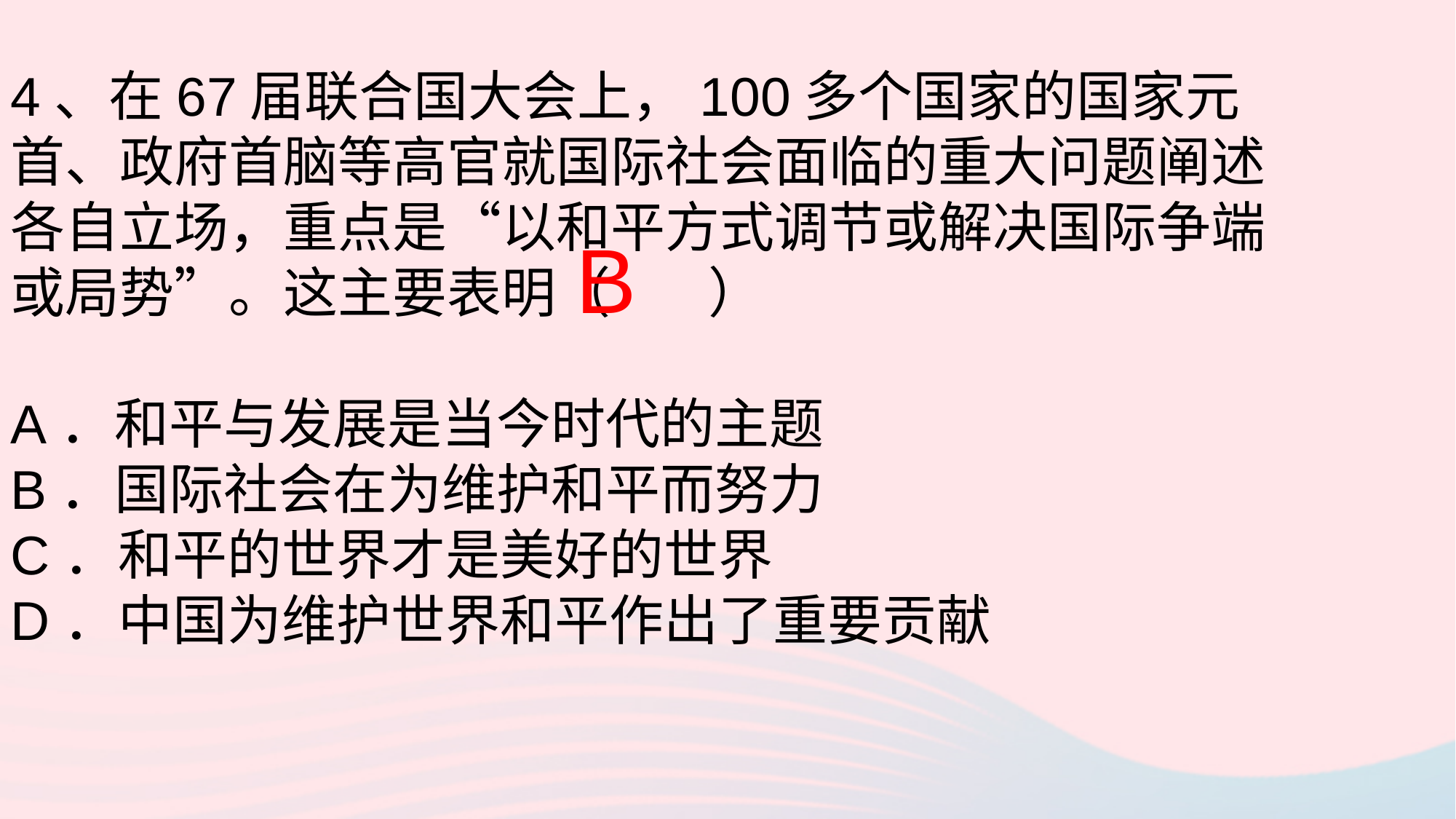

4、在67届联合国大会上，100多个国家的国家元首、政府首脑等高官就国际社会面临的重大问题阐述各自立场，重点是“以和平方式调节或解决国际争端或局势”。这主要表明（        ）

A．和平与发展是当今时代的主题
B．国际社会在为维护和平而努力
C．和平的世界才是美好的世界
D．中国为维护世界和平作出了重要贡献
B